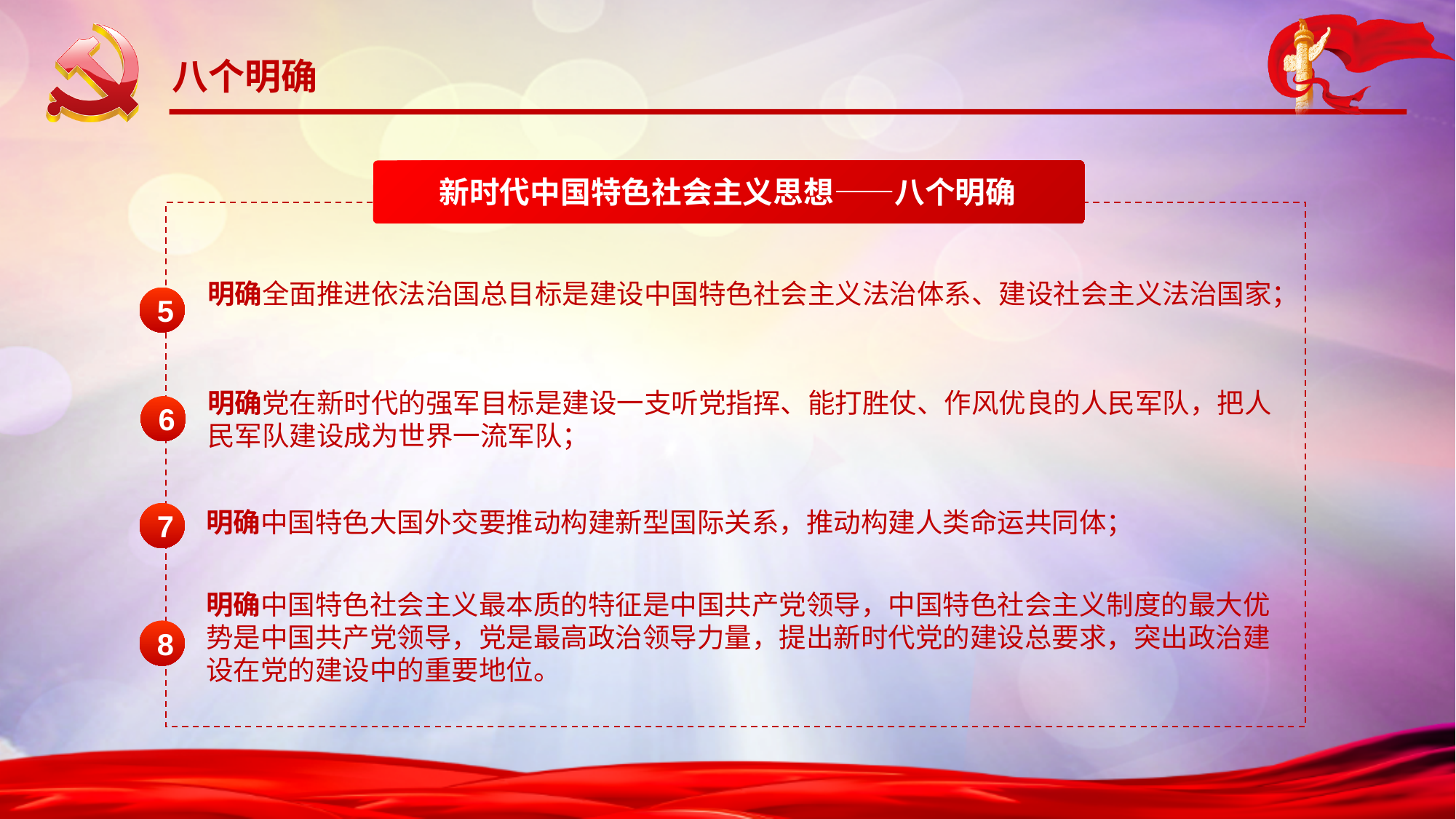

八个明确

新时代中国特色社会主义思想——八个明确

明确全面推进依法治国总目标是建设中国特色社会主义法治体系、建设社会主义法治国家；
5
明确党在新时代的强军目标是建设一支听党指挥、能打胜仗、作风优良的人民军队，把人民军队建设成为世界一流军队；
6
明确中国特色大国外交要推动构建新型国际关系，推动构建人类命运共同体；
7
明确中国特色社会主义最本质的特征是中国共产党领导，中国特色社会主义制度的最大优势是中国共产党领导，党是最高政治领导力量，提出新时代党的建设总要求，突出政治建设在党的建设中的重要地位。
8